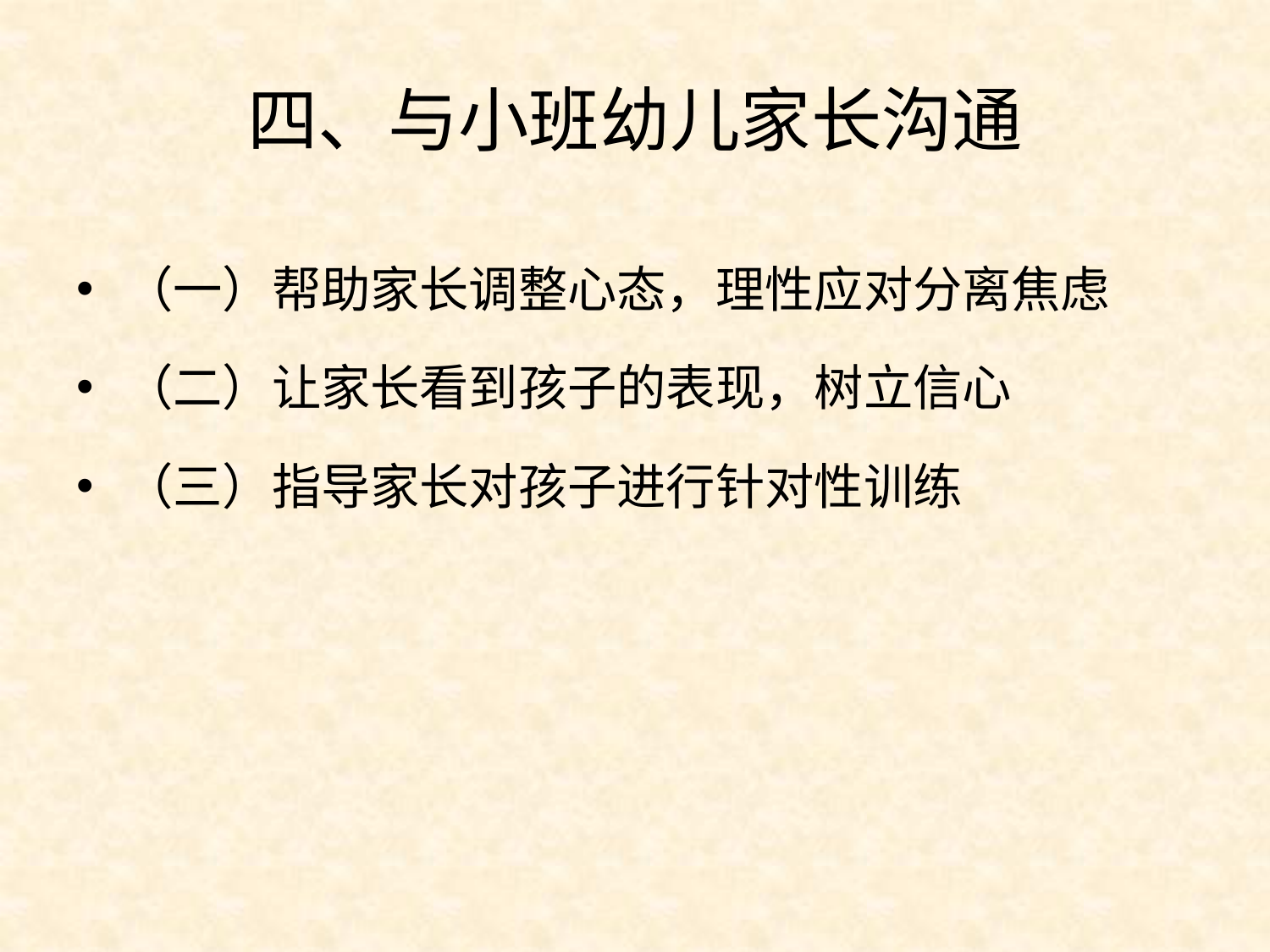

# 四、与小班幼儿家长沟通
（一）帮助家长调整心态，理性应对分离焦虑
（二）让家长看到孩子的表现，树立信心
（三）指导家长对孩子进行针对性训练